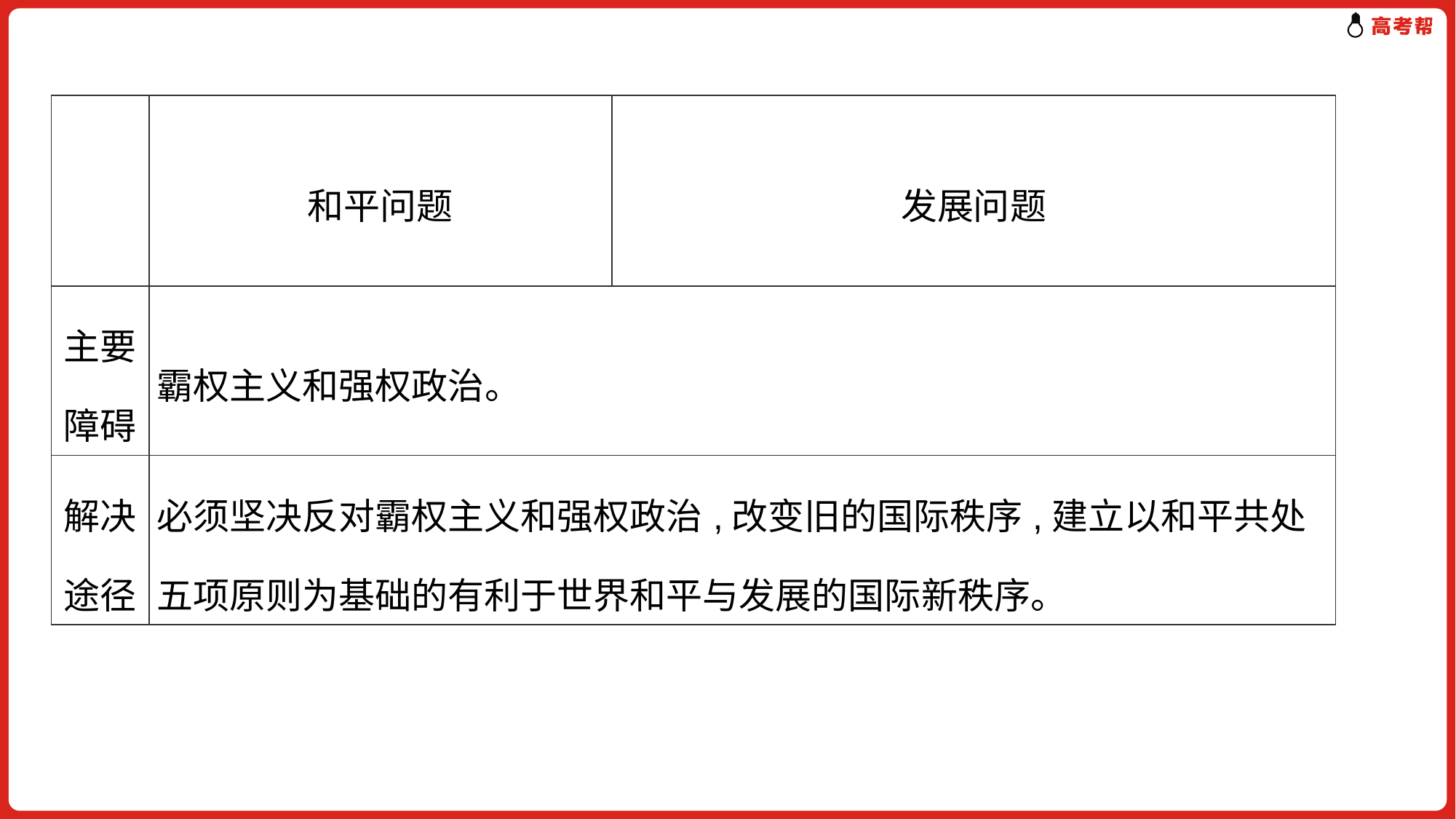

|  | 和平问题 | 发展问题 |
| --- | --- | --- |
| 主要障碍 | 霸权主义和强权政治。 |  |
| 解决途径 | 必须坚决反对霸权主义和强权政治,改变旧的国际秩序,建立以和平共处五项原则为基础的有利于世界和平与发展的国际新秩序。 |  |